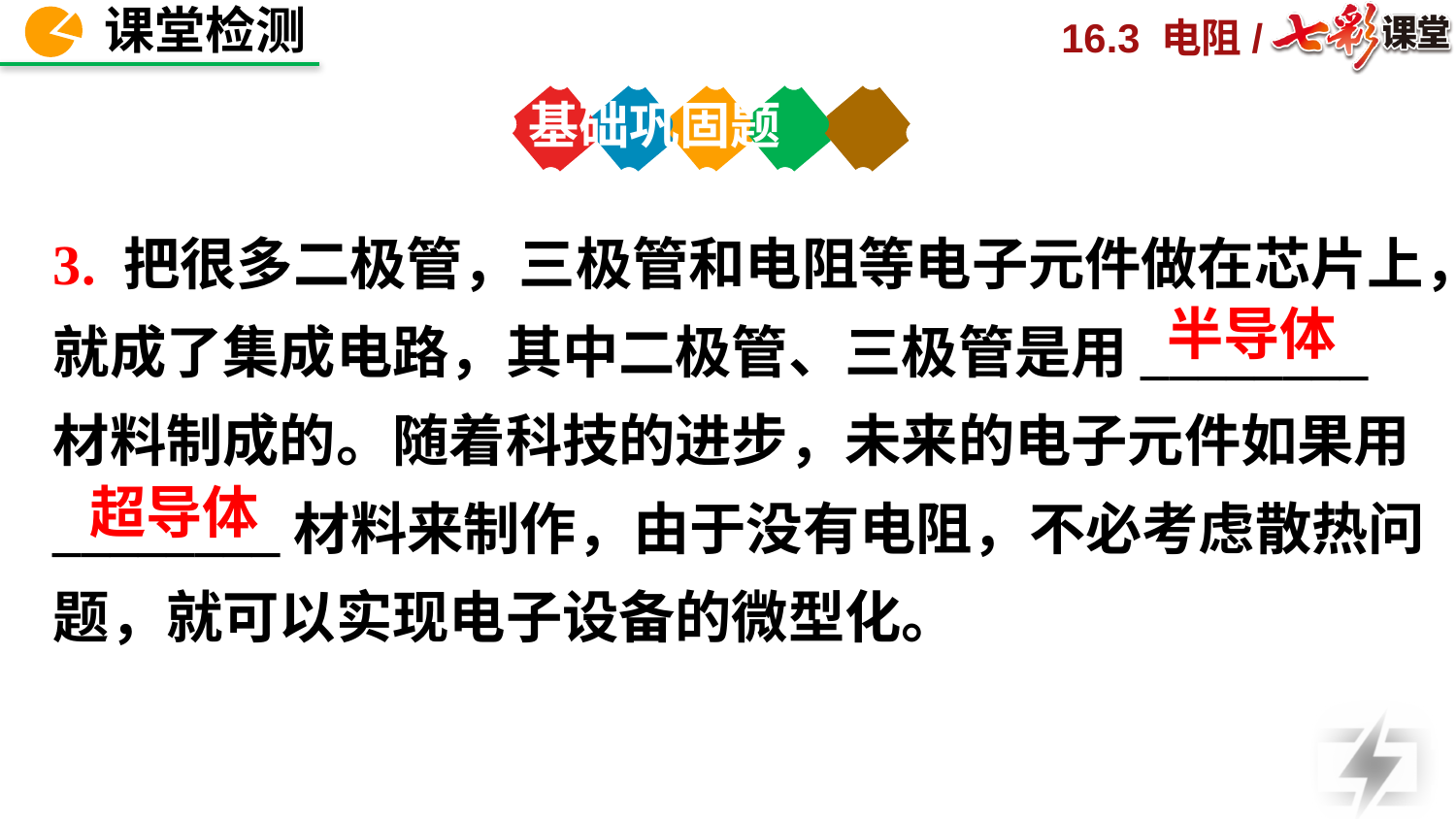

基础巩固题

3. 把很多二极管，三极管和电阻等电子元件做在芯片上，就成了集成电路，其中二极管、三极管是用________材料制成的。随着科技的进步，未来的电子元件如果用________材料来制作，由于没有电阻，不必考虑散热问题，就可以实现电子设备的微型化。
半导体
超导体